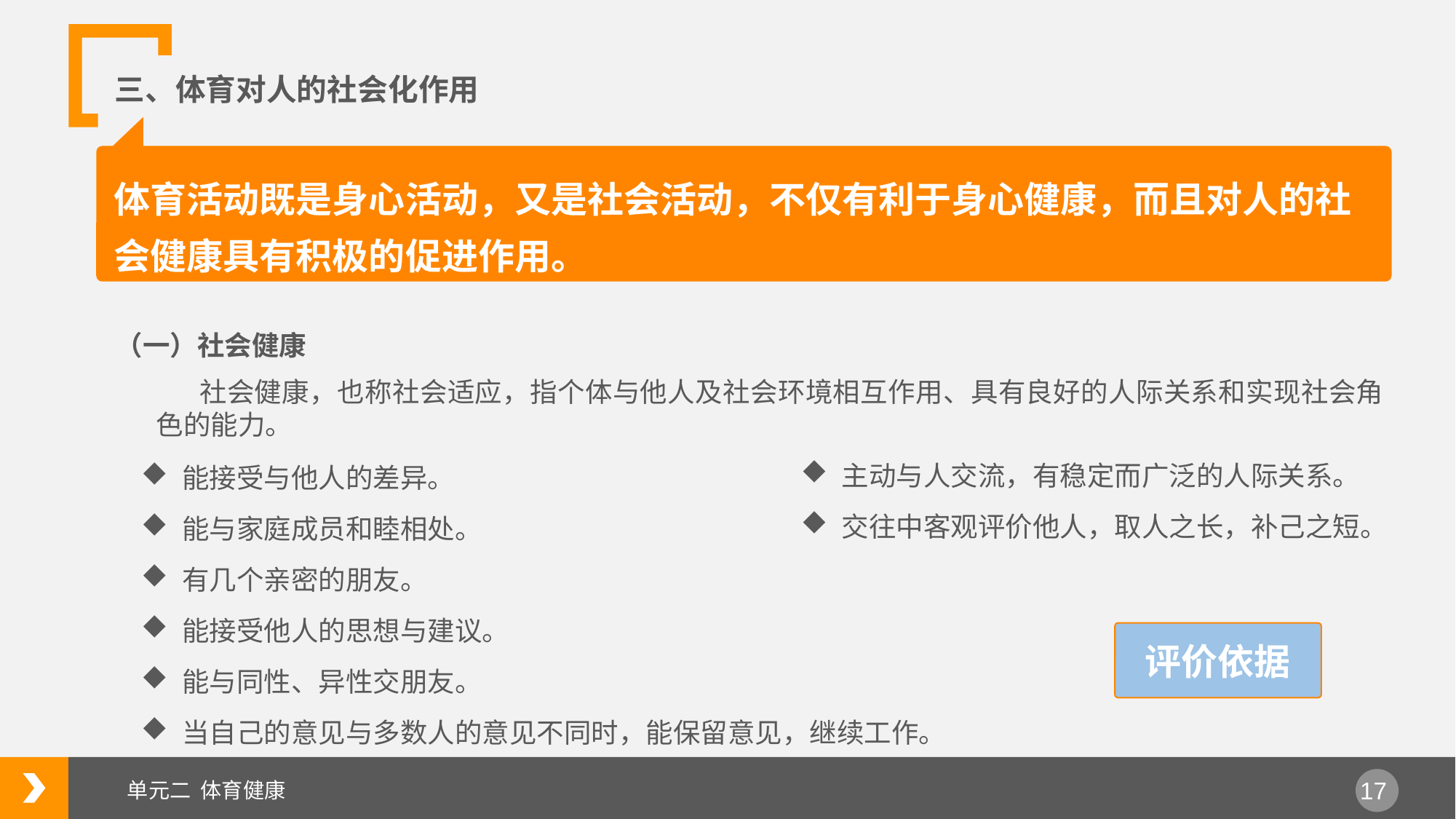

三、体育对人的社会化作用

体育活动既是身心活动，又是社会活动，不仅有利于身心健康，而且对人的社会健康具有积极的促进作用。
（一）社会健康
           社会健康，也称社会适应，指个体与他人及社会环境相互作用、具有良好的人际关系和实现社会角色的能力。
主动与人交流，有稳定而广泛的人际关系。
交往中客观评价他人，取人之长，补己之短。
能接受与他人的差异。
能与家庭成员和睦相处。
有几个亲密的朋友。
能接受他人的思想与建议。
能与同性、异性交朋友。
当自己的意见与多数人的意见不同时，能保留意见，继续工作。
评价依据
单元二  体育健康